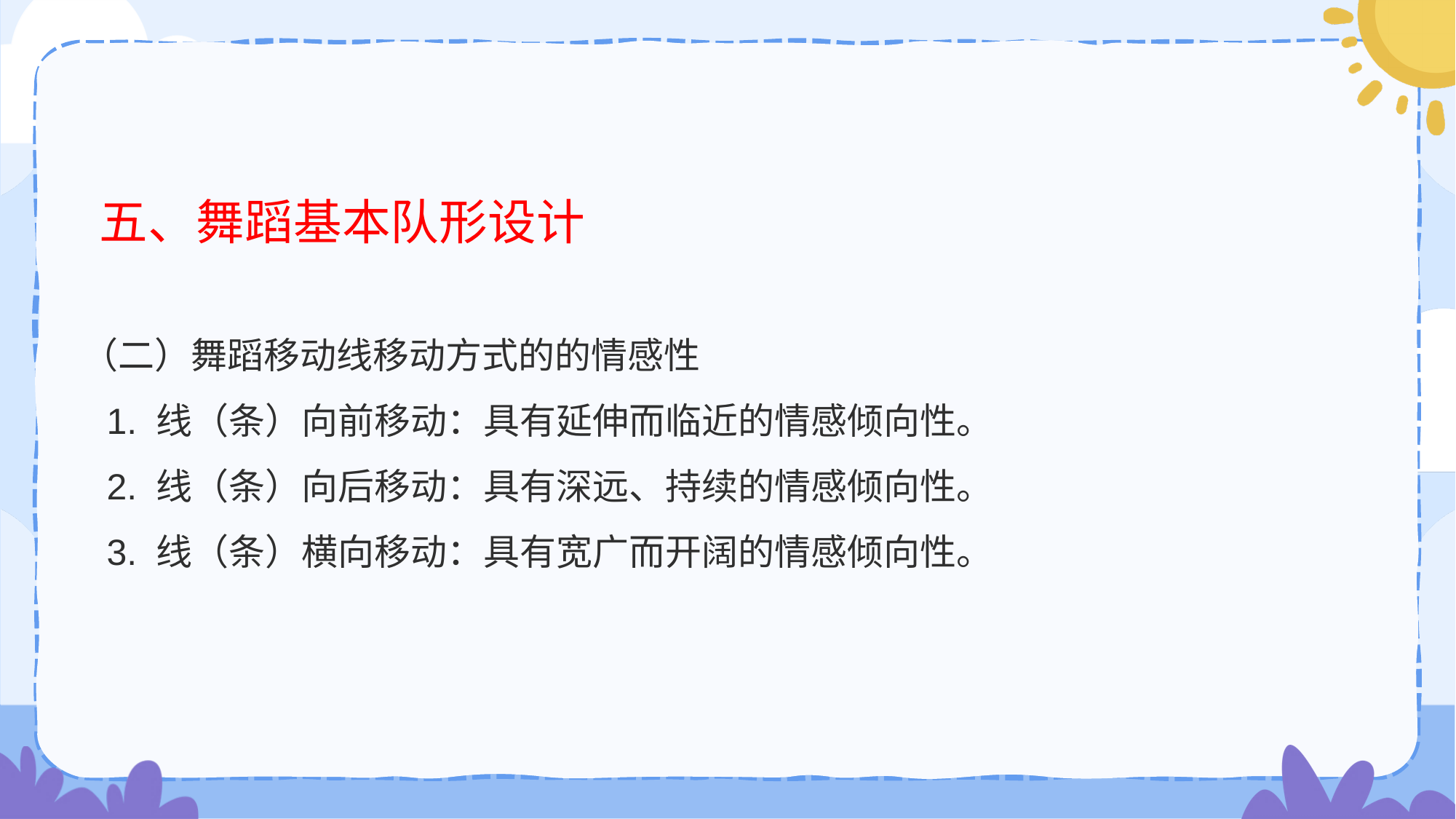

# 五、舞蹈基本队形设计
（二）舞蹈移动线移动方式的的情感性
  1. 线（条）向前移动：具有延伸而临近的情感倾向性。
  2. 线（条）向后移动：具有深远、持续的情感倾向性。
  3. 线（条）横向移动：具有宽广而开阔的情感倾向性。